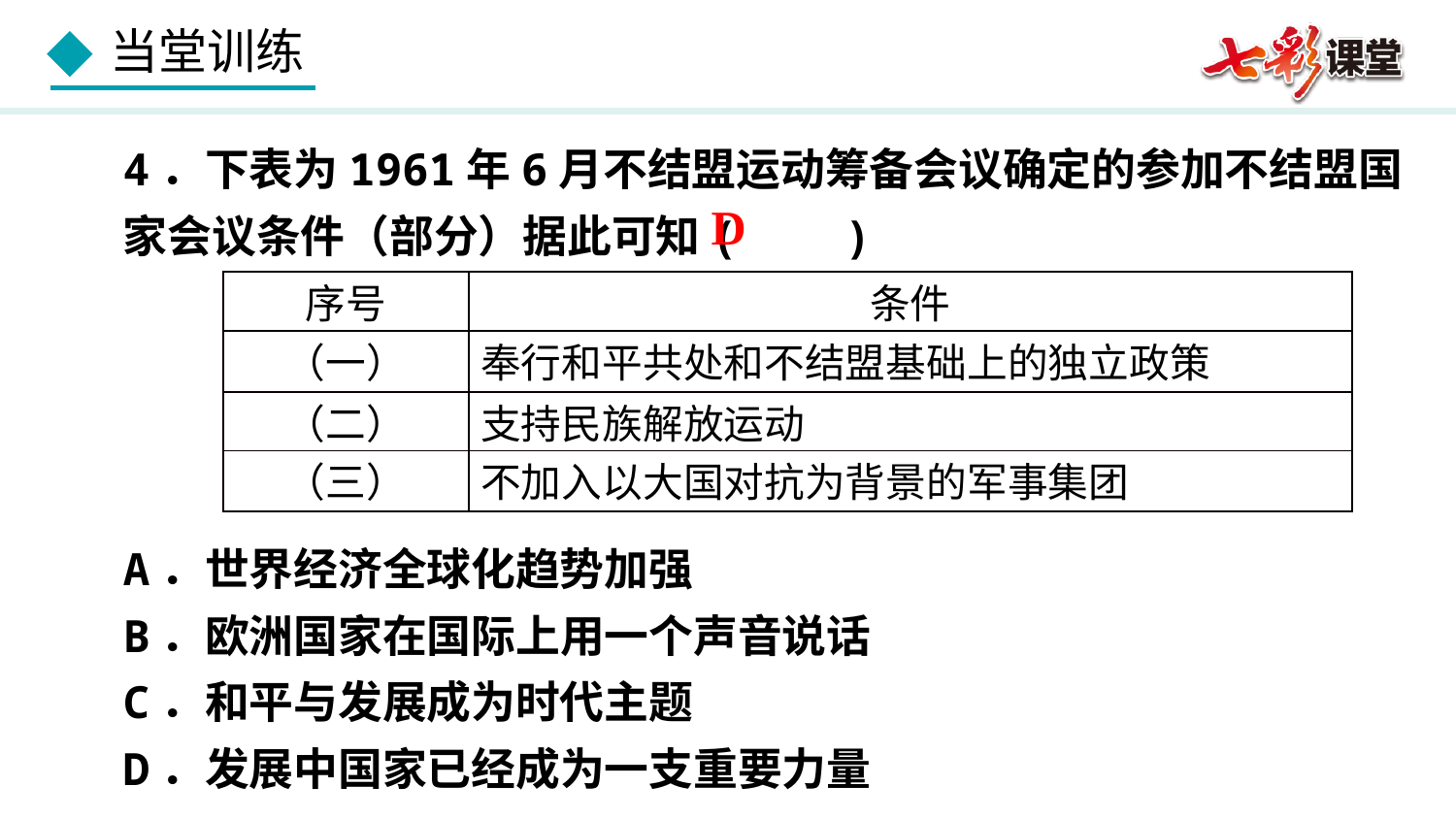

4．下表为1961年6月不结盟运动筹备会议确定的参加不结盟国家会议条件（部分）据此可知(    )
A．世界经济全球化趋势加强
B．欧洲国家在国际上用一个声音说话
C．和平与发展成为时代主题
D．发展中国家已经成为一支重要力量
D
| 序号 | 条件 |
| --- | --- |
| （一） | 奉行和平共处和不结盟基础上的独立政策 |
| （二） | 支持民族解放运动 |
| （三） | 不加入以大国对抗为背景的军事集团 |